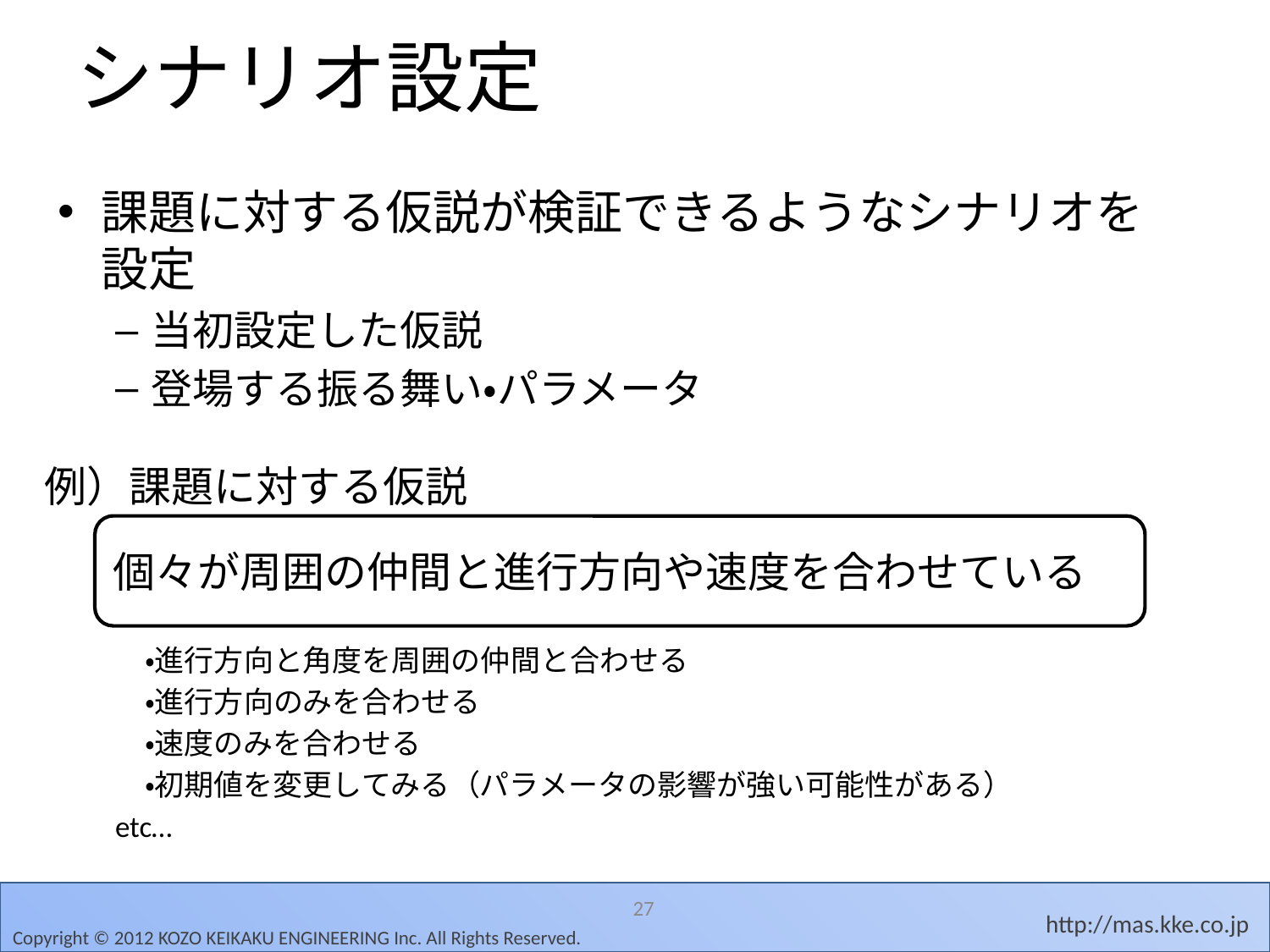

# シナリオ設定
課題に対する仮説が検証できるようなシナリオを設定
当初設定した仮説
登場する振る舞い・パラメータ

　・進行方向と角度を周囲の仲間と合わせる
　・進行方向のみを合わせる
　・速度のみを合わせる
　・初期値を変更してみる（パラメータの影響が強い可能性がある）
etc…

例）課題に対する仮説
個々が周囲の仲間と進行方向や速度を合わせている
27
Copyright © 2012 KOZO KEIKAKU ENGINEERING Inc. All Rights Reserved.